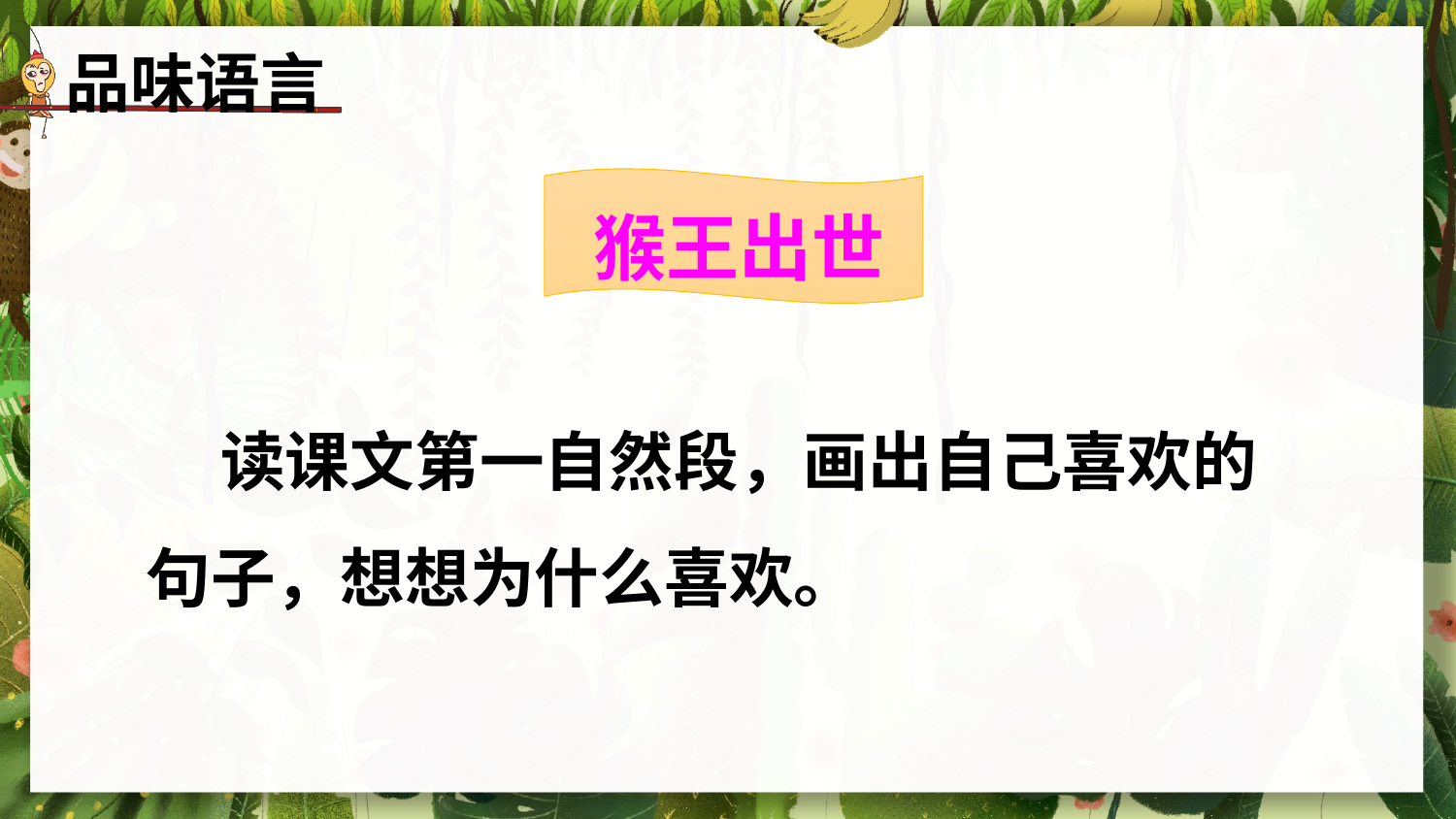

品味语言

猴王出世
    读课文第一自然段，画出自己喜欢的句子，想想为什么喜欢。